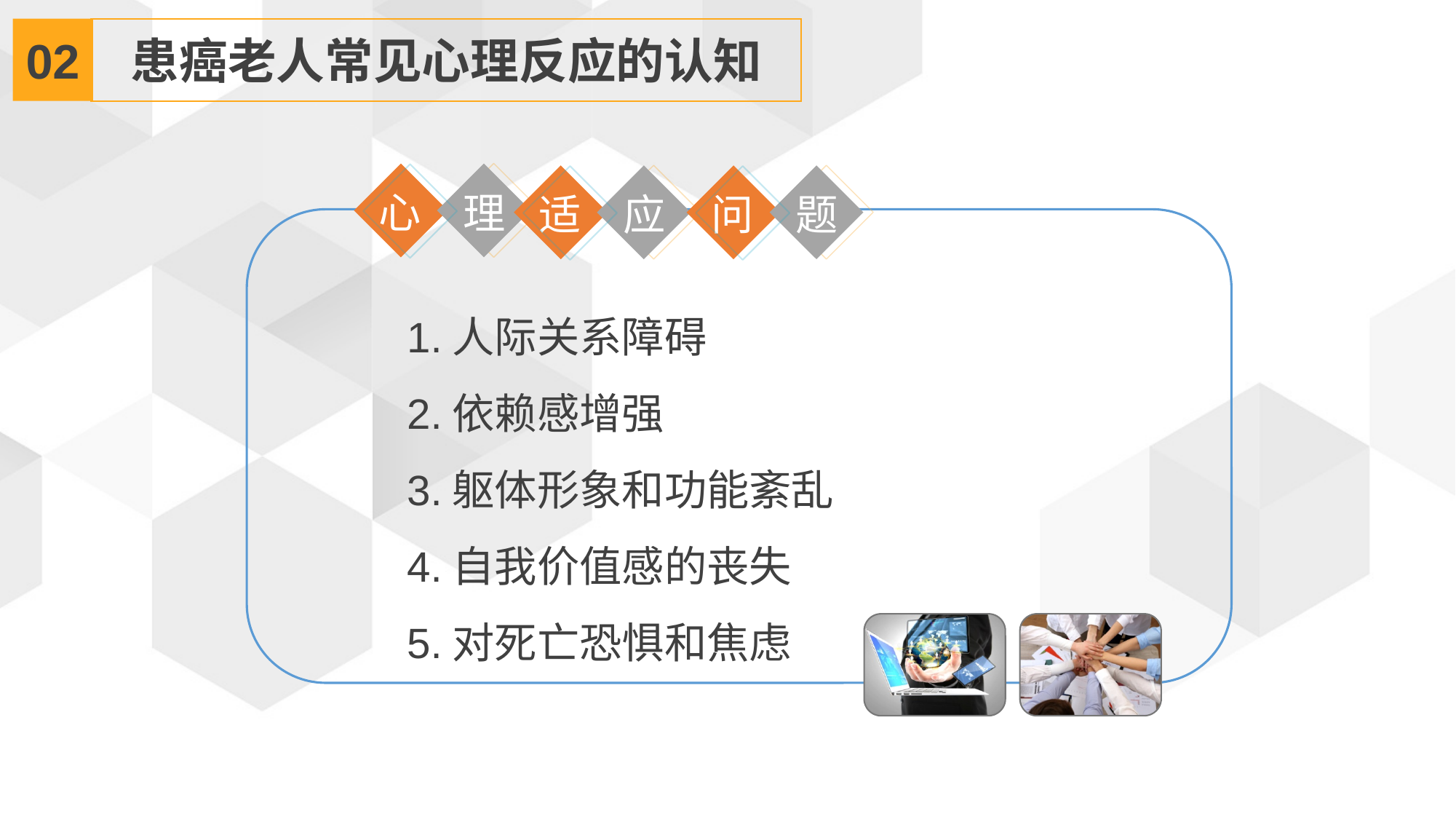

02
患癌老人常见心理反应的认知

心

理

适

问

应

题

1.人际关系障碍
2.依赖感增强
3.躯体形象和功能紊乱
4.自我价值感的丧失
5.对死亡恐惧和焦虑